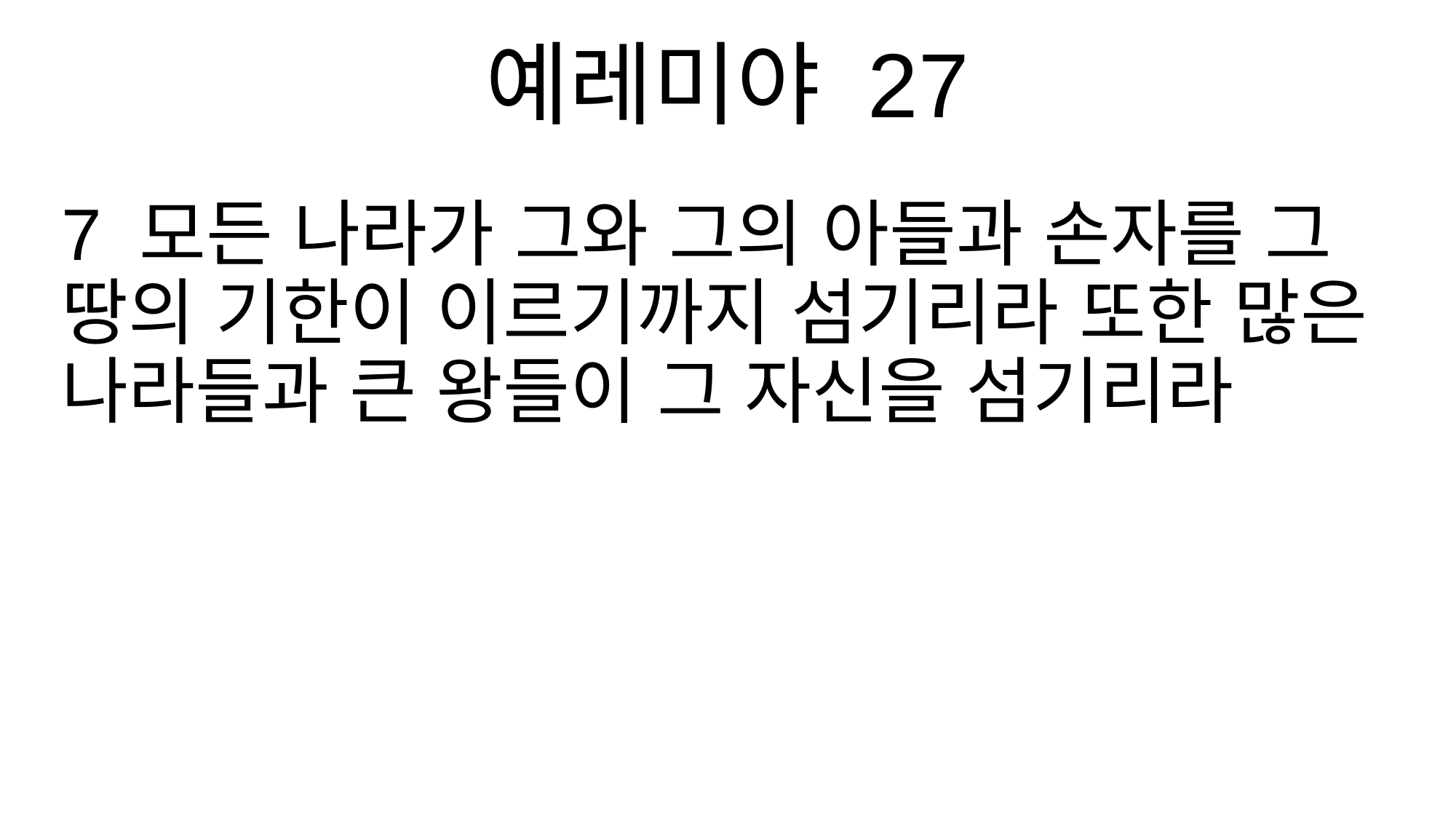

예레미야 27
7 모든 나라가 그와 그의 아들과 손자를 그 땅의 기한이 이르기까지 섬기리라 또한 많은 나라들과 큰 왕들이 그 자신을 섬기리라